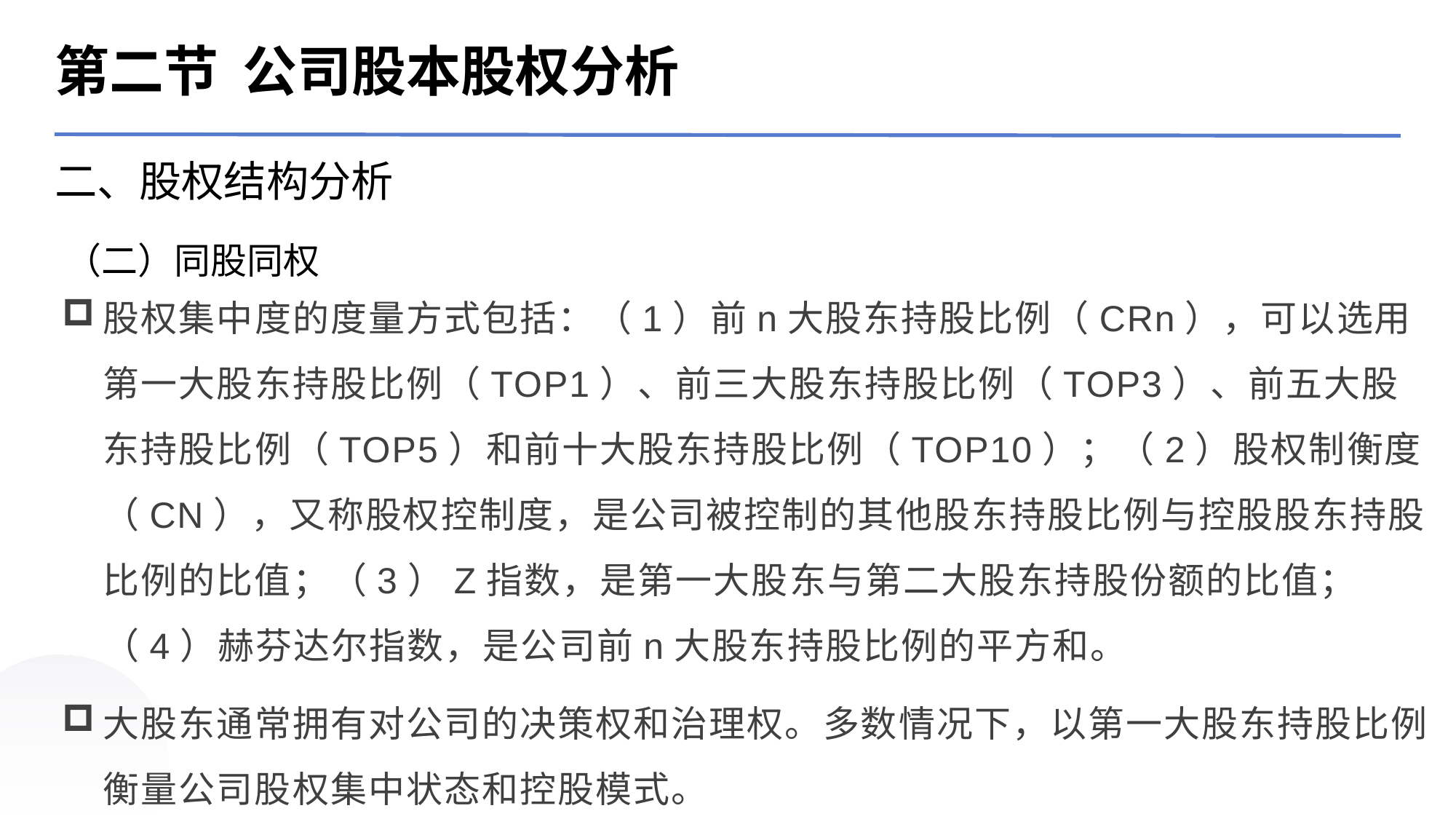

第二节  公司股本股权分析
二、股权结构分析

（二）同股同权
股权集中度的度量方式包括：（1）前n大股东持股比例（CRn），可以选用第一大股东持股比例（TOP1）、前三大股东持股比例（TOP3）、前五大股东持股比例（TOP5）和前十大股东持股比例（TOP10）；（2）股权制衡度（CN），又称股权控制度，是公司被控制的其他股东持股比例与控股股东持股比例的比值；（3）Z指数，是第一大股东与第二大股东持股份额的比值；（4）赫芬达尔指数，是公司前n大股东持股比例的平方和。
大股东通常拥有对公司的决策权和治理权。多数情况下，以第一大股东持股比例衡量公司股权集中状态和控股模式。

25